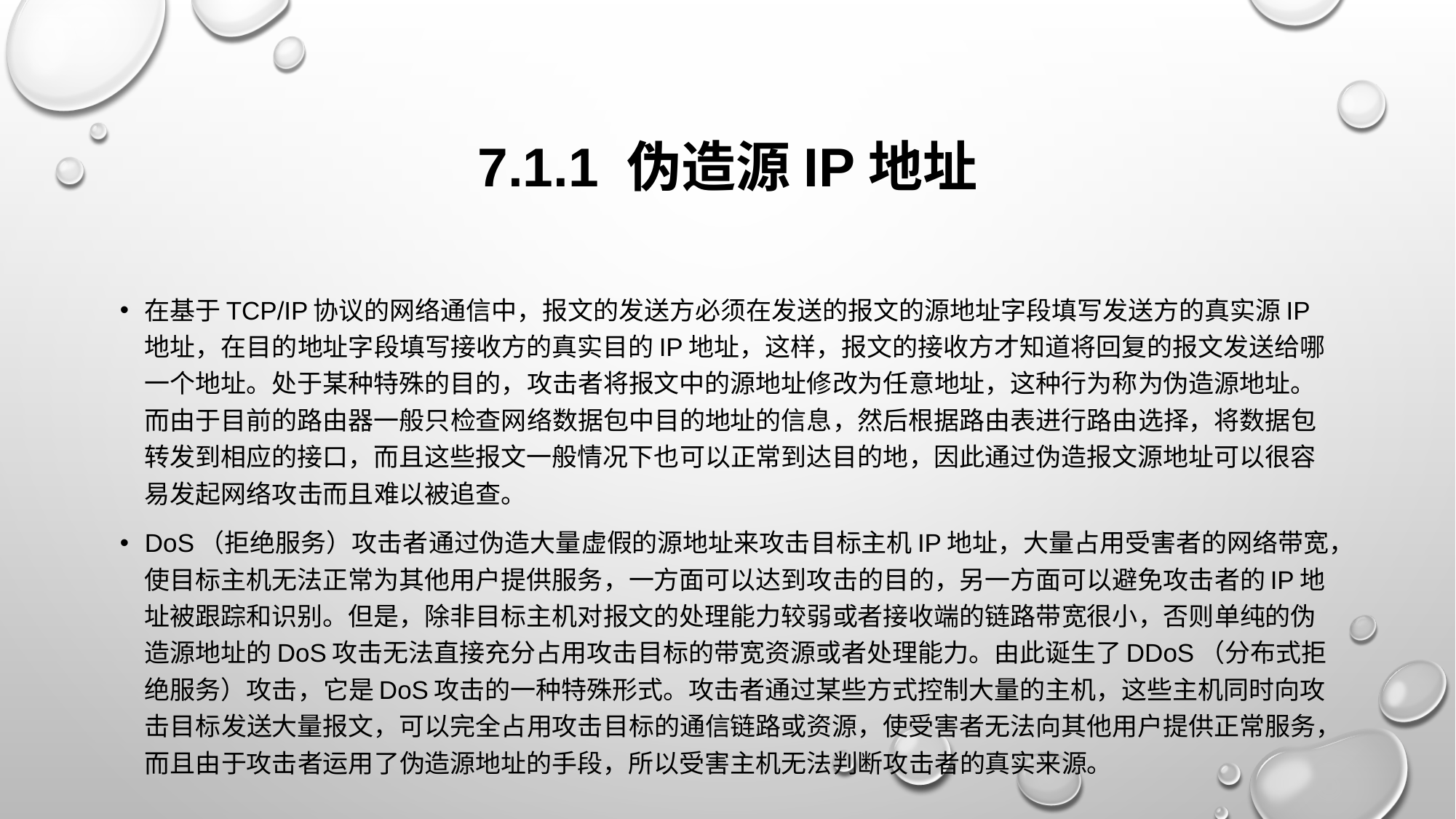

# 7.1.1 伪造源IP地址
在基于TCP/IP协议的网络通信中，报文的发送方必须在发送的报文的源地址字段填写发送方的真实源IP地址，在目的地址字段填写接收方的真实目的IP地址，这样，报文的接收方才知道将回复的报文发送给哪一个地址。处于某种特殊的目的，攻击者将报文中的源地址修改为任意地址，这种行为称为伪造源地址。而由于目前的路由器一般只检查网络数据包中目的地址的信息，然后根据路由表进行路由选择，将数据包转发到相应的接口，而且这些报文一般情况下也可以正常到达目的地，因此通过伪造报文源地址可以很容易发起网络攻击而且难以被追查。
DoS（拒绝服务）攻击者通过伪造大量虚假的源地址来攻击目标主机IP地址，大量占用受害者的网络带宽，使目标主机无法正常为其他用户提供服务，一方面可以达到攻击的目的，另一方面可以避免攻击者的IP地址被跟踪和识别。但是，除非目标主机对报文的处理能力较弱或者接收端的链路带宽很小，否则单纯的伪造源地址的DoS攻击无法直接充分占用攻击目标的带宽资源或者处理能力。由此诞生了DDoS（分布式拒绝服务）攻击，它是DoS攻击的一种特殊形式。攻击者通过某些方式控制大量的主机，这些主机同时向攻击目标发送大量报文，可以完全占用攻击目标的通信链路或资源，使受害者无法向其他用户提供正常服务，而且由于攻击者运用了伪造源地址的手段，所以受害主机无法判断攻击者的真实来源。